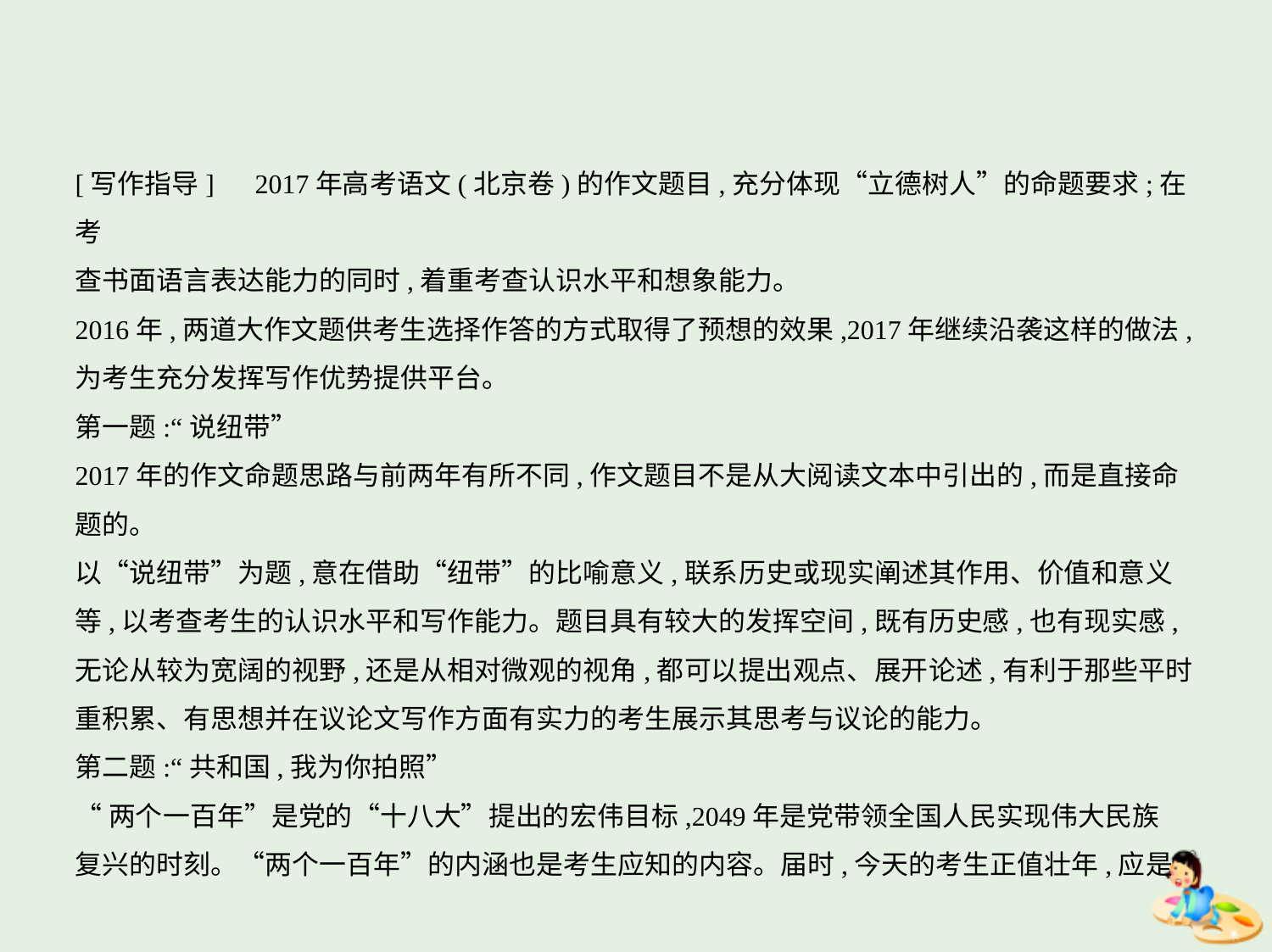

[写作指导]　2017年高考语文(北京卷)的作文题目,充分体现“立德树人”的命题要求;在考
查书面语言表达能力的同时,着重考查认识水平和想象能力。
2016年,两道大作文题供考生选择作答的方式取得了预想的效果,2017年继续沿袭这样的做法,
为考生充分发挥写作优势提供平台。
第一题:“说纽带”
2017年的作文命题思路与前两年有所不同,作文题目不是从大阅读文本中引出的,而是直接命
题的。
以“说纽带”为题,意在借助“纽带”的比喻意义,联系历史或现实阐述其作用、价值和意义
等,以考查考生的认识水平和写作能力。题目具有较大的发挥空间,既有历史感,也有现实感,
无论从较为宽阔的视野,还是从相对微观的视角,都可以提出观点、展开论述,有利于那些平时
重积累、有思想并在议论文写作方面有实力的考生展示其思考与议论的能力。
第二题:“共和国,我为你拍照”
“两个一百年”是党的“十八大”提出的宏伟目标,2049年是党带领全国人民实现伟大民族
复兴的时刻。“两个一百年”的内涵也是考生应知的内容。届时,今天的考生正值壮年,应是